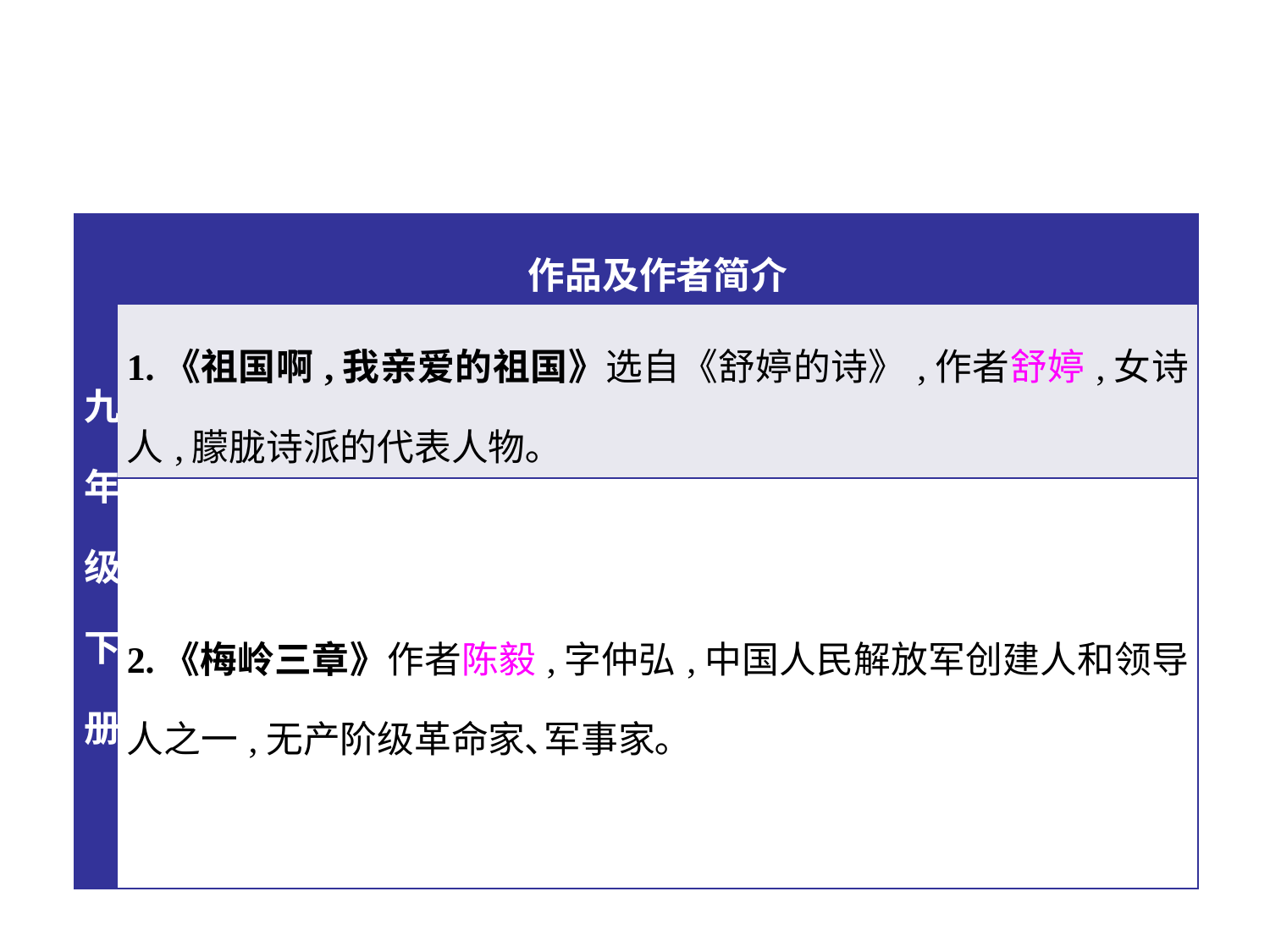

| 九年级下册 | 作品及作者简介 |
| --- | --- |
|  | 1.《祖国啊,我亲爱的祖国》选自《舒婷的诗》,作者舒婷,女诗人,朦胧诗派的代表人物｡ |
|  | 2.《梅岭三章》作者陈毅,字仲弘,中国人民解放军创建人和领导人之一,无产阶级革命家､军事家｡ |